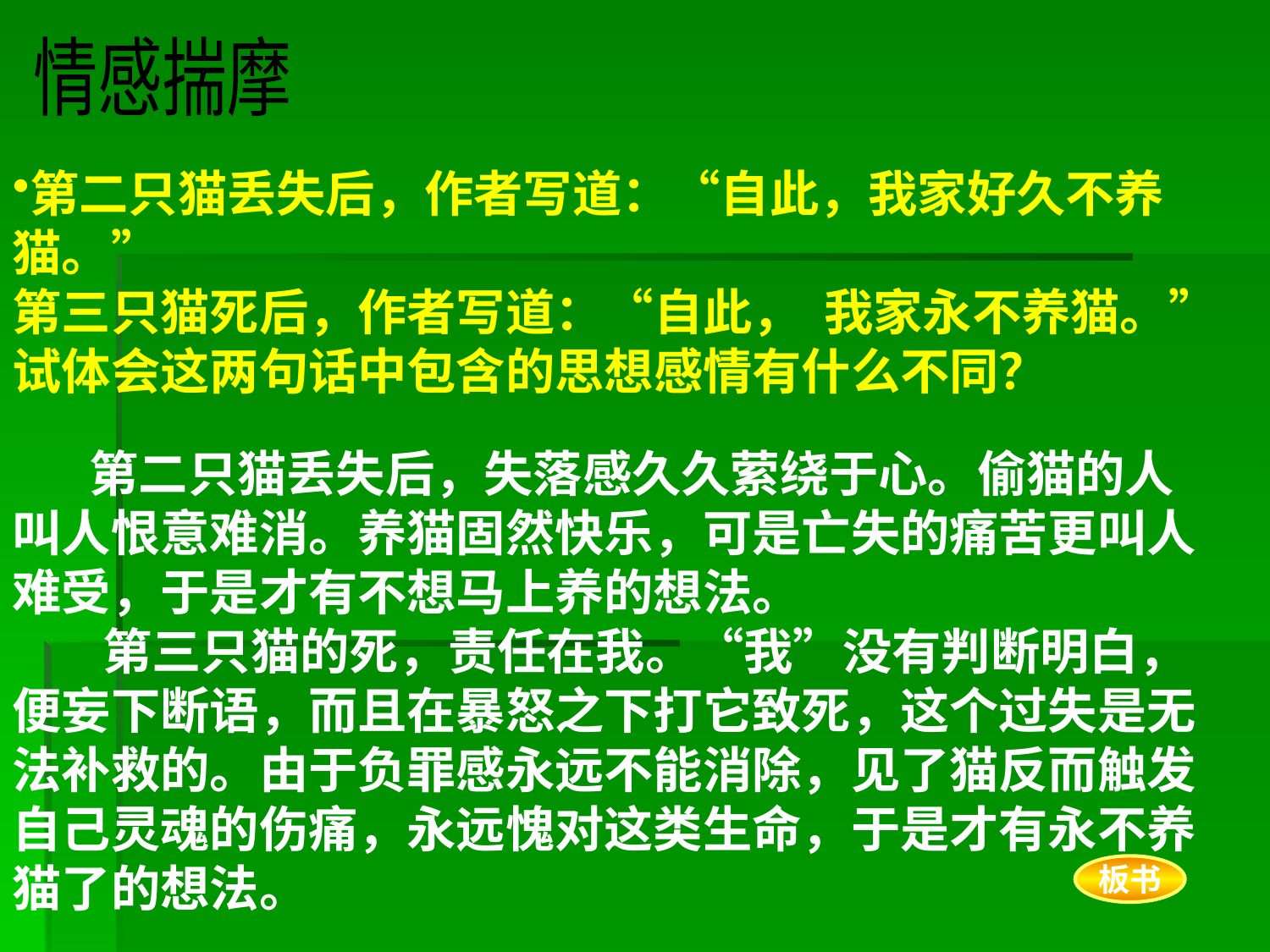

情感揣摩
第二只猫丢失后，作者写道：“自此，我家好久不养猫。”
第三只猫死后，作者写道：“自此，  我家永不养猫。”
试体会这两句话中包含的思想感情有什么不同？
       第二只猫丢失后，失落感久久萦绕于心。偷猫的人叫人恨意难消。养猫固然快乐，可是亡失的痛苦更叫人难受，于是才有不想马上养的想法。
       第三只猫的死，责任在我。“我”没有判断明白，便妄下断语，而且在暴怒之下打它致死，这个过失是无法补救的。由于负罪感永远不能消除，见了猫反而触发自己灵魂的伤痛，永远愧对这类生命，于是才有永不养猫了的想法。

板书